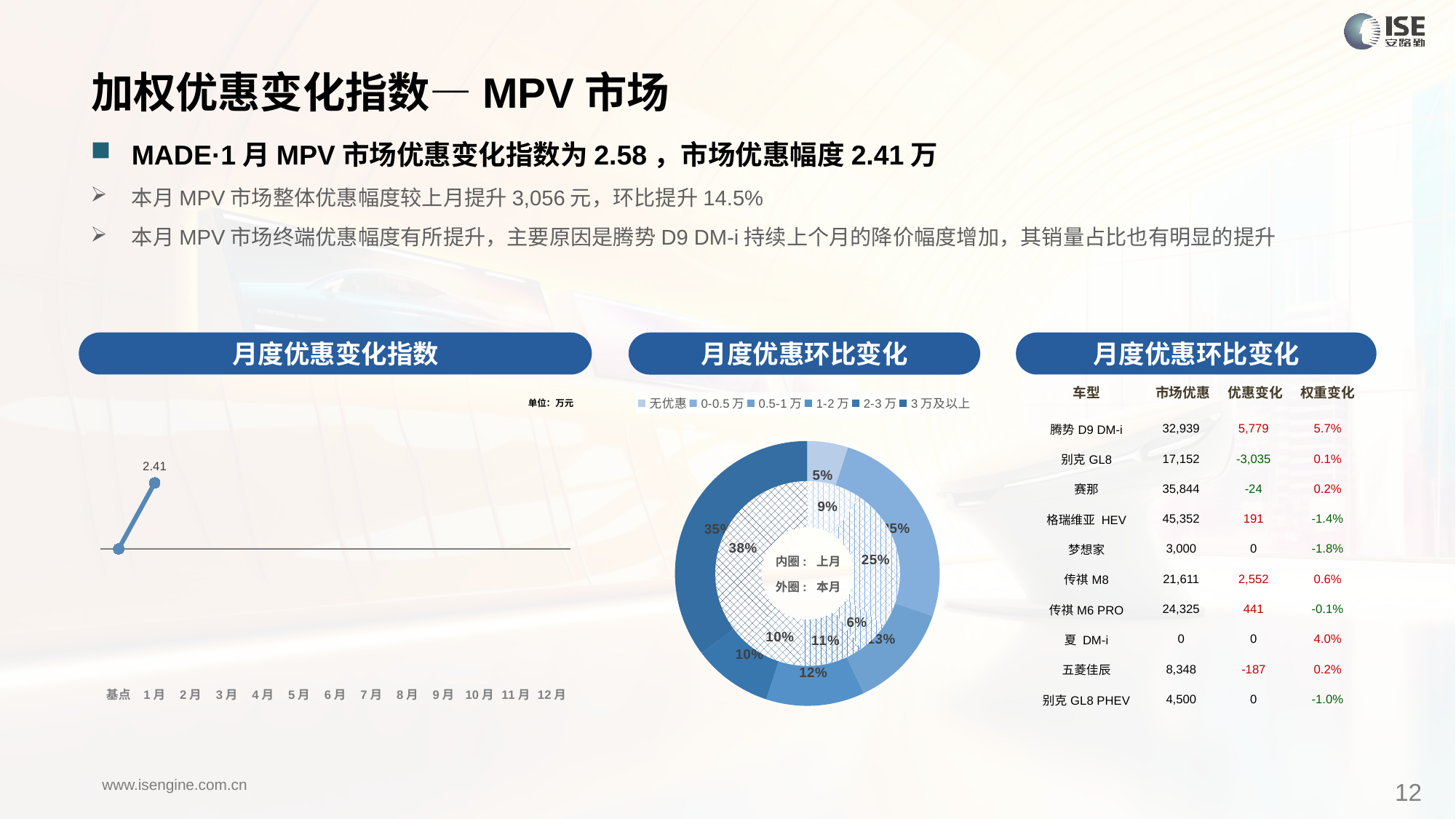

加权优惠变化指数—MPV市场
MADE·1月MPV市场优惠变化指数为2.58，市场优惠幅度2.41万
本月MPV市场整体优惠幅度较上月提升3,056元，环比提升14.5%
本月MPV市场终端优惠幅度有所提升，主要原因是腾势D9 DM-i持续上个月的降价幅度增加，其销量占比也有明显的提升
月度优惠变化指数

月度优惠环比变化

月度优惠环比变化

| 车型 | 市场优惠 | 优惠变化 | 权重变化 |
| --- | --- | --- | --- |
| 腾势D9 DM-i | 32,939 | 5,779 | 5.7% |
| 别克GL8 | 17,152 | -3,035 | 0.1% |
| 赛那 | 35,844 | -24 | 0.2% |
| 格瑞维亚 HEV | 45,352 | 191 | -1.4% |
| 梦想家 | 3,000 | 0 | -1.8% |
| 传祺M8 | 21,611 | 2,552 | 0.6% |
| 传祺M6 PRO | 24,325 | 441 | -0.1% |
| 夏 DM-i | 0 | 0 | 4.0% |
| 五菱佳辰 | 8,348 | -187 | 0.2% |
| 别克GL8 PHEV | 4,500 | 0 | -1.0% |

### Chart

| Category | Y2024 |
|---|---|
| 基点 | 0.0 |
| 1月 | 2.58 |
| 2月 | None |
| 3月 | None |
| 4月 | None |
| 5月 | None |
| 6月 | None |
| 7月 | None |
| 8月 | None |
| 9月 | None |
| 10月 | None |
| 11月 | None |
| 12月 | None |

### Chart

| Category | 销量 |
|---|---|
| 无优惠 | 3470.000000003501 |
| 0-0.5万 | 17591.000000000815 |
| 0.5-1万 | 8921.000000002874 |
| 1-2万 | 8378.000000006836 |
| 2-3万 | 6747.000000001146 |
| 3万及以上 | 24604.0000000024 |
单位：万元

### Chart

| Category | 销量 |
|---|---|
| 无优惠 | 9424.0 |
| 0-0.5万 | 25343.0 |
| 0.5-1万 | 5781.0 |
| 1-2万 | 11136.0 |
| 2-3万 | 10454.0 |
| 3万及以上 | 38535.0 |
内圈:  上月
外圈:  本月
12